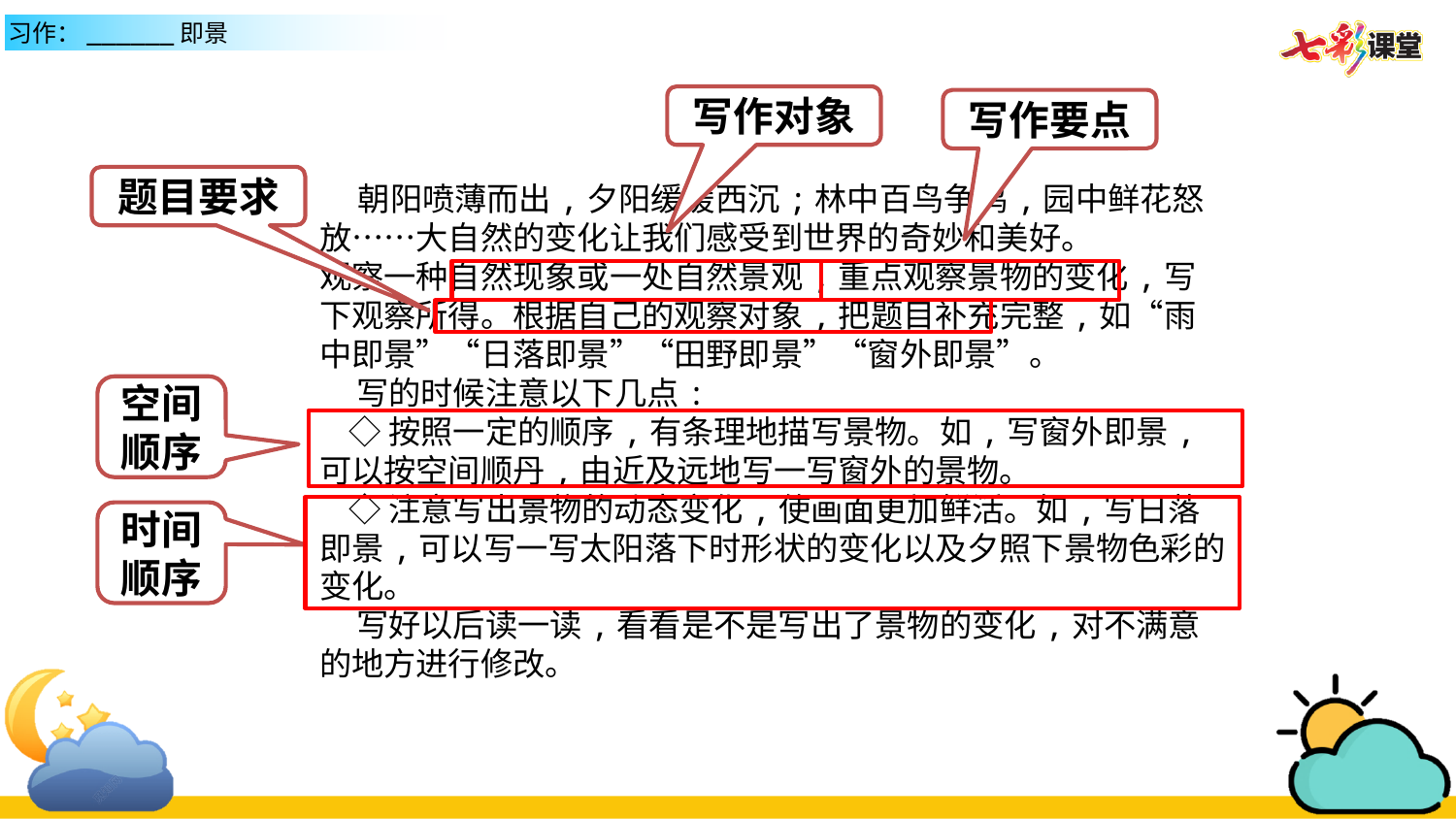

写作对象
写作要点
题目要求
     朝阳喷薄而出,夕阳缓缓西沉;林中百鸟争鸣,园中鲜花怒放……大自然的变化让我们感受到世界的奇妙和美好。
观察一种自然现象或一处自然景观,重点观察景物的变化,写下观察所得。根据自己的观察对象,把题目补充完整,如“雨中即景”“日落即景”“田野即景”“窗外即景”。
    写的时候注意以下几点:
    ◇按照一定的顺序,有条理地描写景物。如,写窗外即景,可以按空间顺丹,由近及远地写一写窗外的景物。
    ◇注意写出景物的动态变化,使画面更加鲜活。如,写日落即景,可以写一写太阳落下时形状的变化以及夕照下景物色彩的变化。
    写好以后读一读,看看是不是写出了景物的变化,对不满意的地方进行修改。

空间顺序

时间顺序